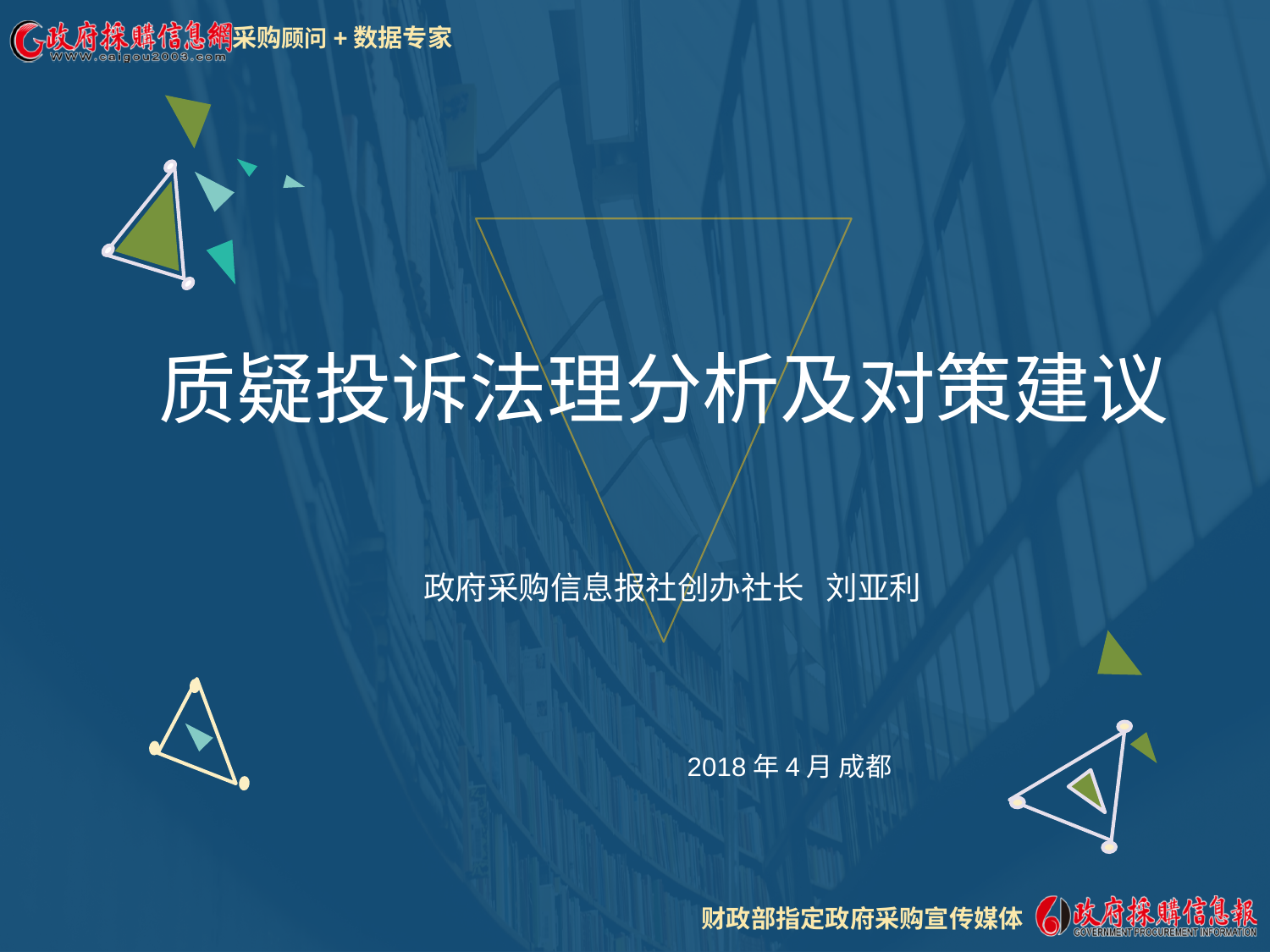

质疑投诉法理分析及对策建议
政府采购信息报社创办社长   刘亚利

2018年4月 成都